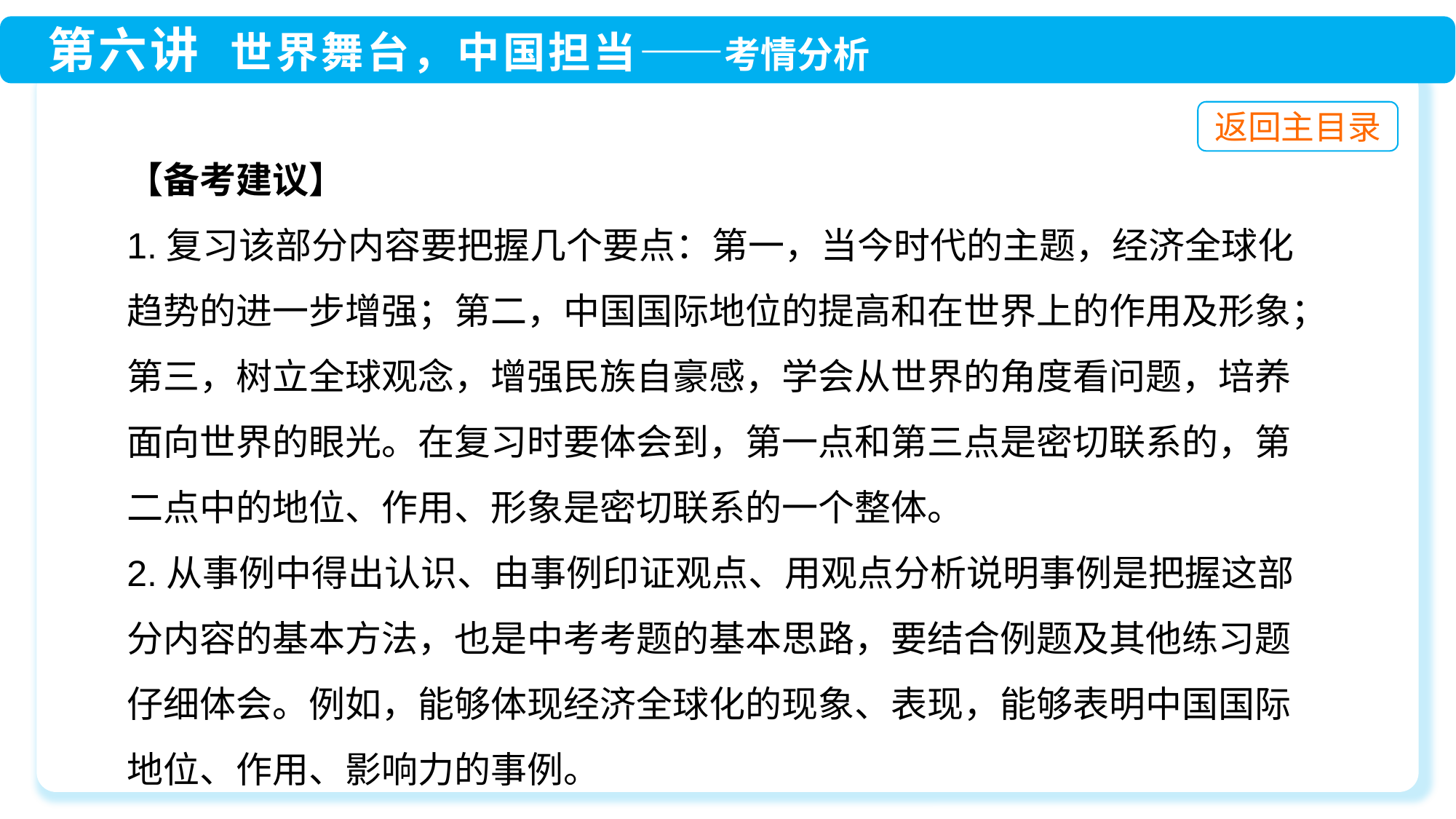

【备考建议】
1.复习该部分内容要把握几个要点：第一，当今时代的主题，经济全球化趋势的进一步增强；第二，中国国际地位的提高和在世界上的作用及形象；第三，树立全球观念，增强民族自豪感，学会从世界的角度看问题，培养面向世界的眼光。在复习时要体会到，第一点和第三点是密切联系的，第二点中的地位、作用、形象是密切联系的一个整体。
2.从事例中得出认识、由事例印证观点、用观点分析说明事例是把握这部分内容的基本方法，也是中考考题的基本思路，要结合例题及其他练习题仔细体会。例如，能够体现经济全球化的现象、表现，能够表明中国国际地位、作用、影响力的事例。